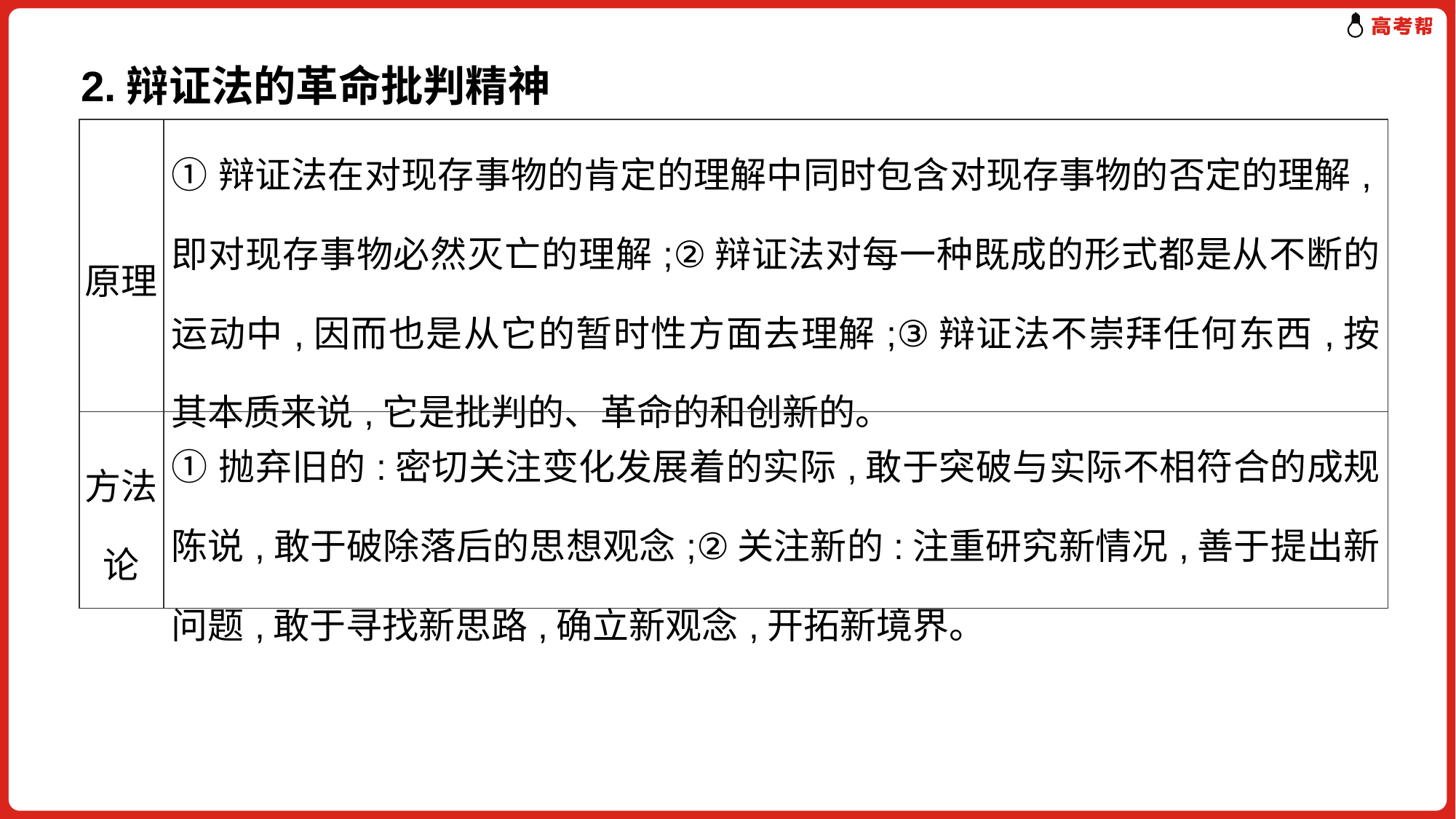

2.辩证法的革命批判精神
| 原理 | ①辩证法在对现存事物的肯定的理解中同时包含对现存事物的否定的理解,即对现存事物必然灭亡的理解;②辩证法对每一种既成的形式都是从不断的运动中,因而也是从它的暂时性方面去理解;③辩证法不崇拜任何东西,按其本质来说,它是批判的、革命的和创新的。 |
| --- | --- |
| 方法论 | ①抛弃旧的:密切关注变化发展着的实际,敢于突破与实际不相符合的成规陈说,敢于破除落后的思想观念;②关注新的:注重研究新情况,善于提出新问题,敢于寻找新思路,确立新观念,开拓新境界。 |